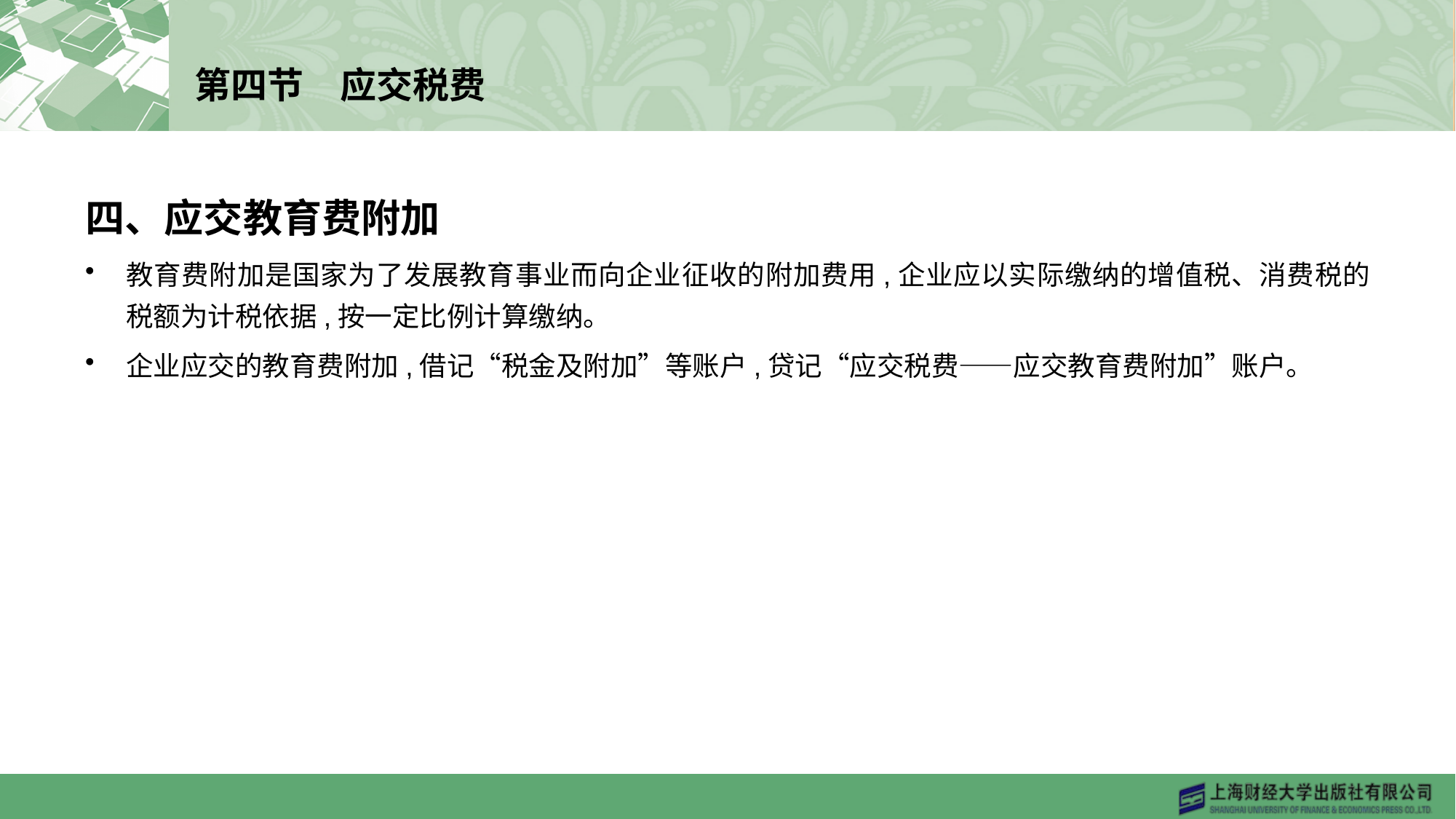

# 第四节　应交税费
四、应交教育费附加
教育费附加是国家为了发展教育事业而向企业征收的附加费用,企业应以实际缴纳的增值税、消费税的税额为计税依据,按一定比例计算缴纳。
企业应交的教育费附加,借记“税金及附加”等账户,贷记“应交税费——应交教育费附加”账户。